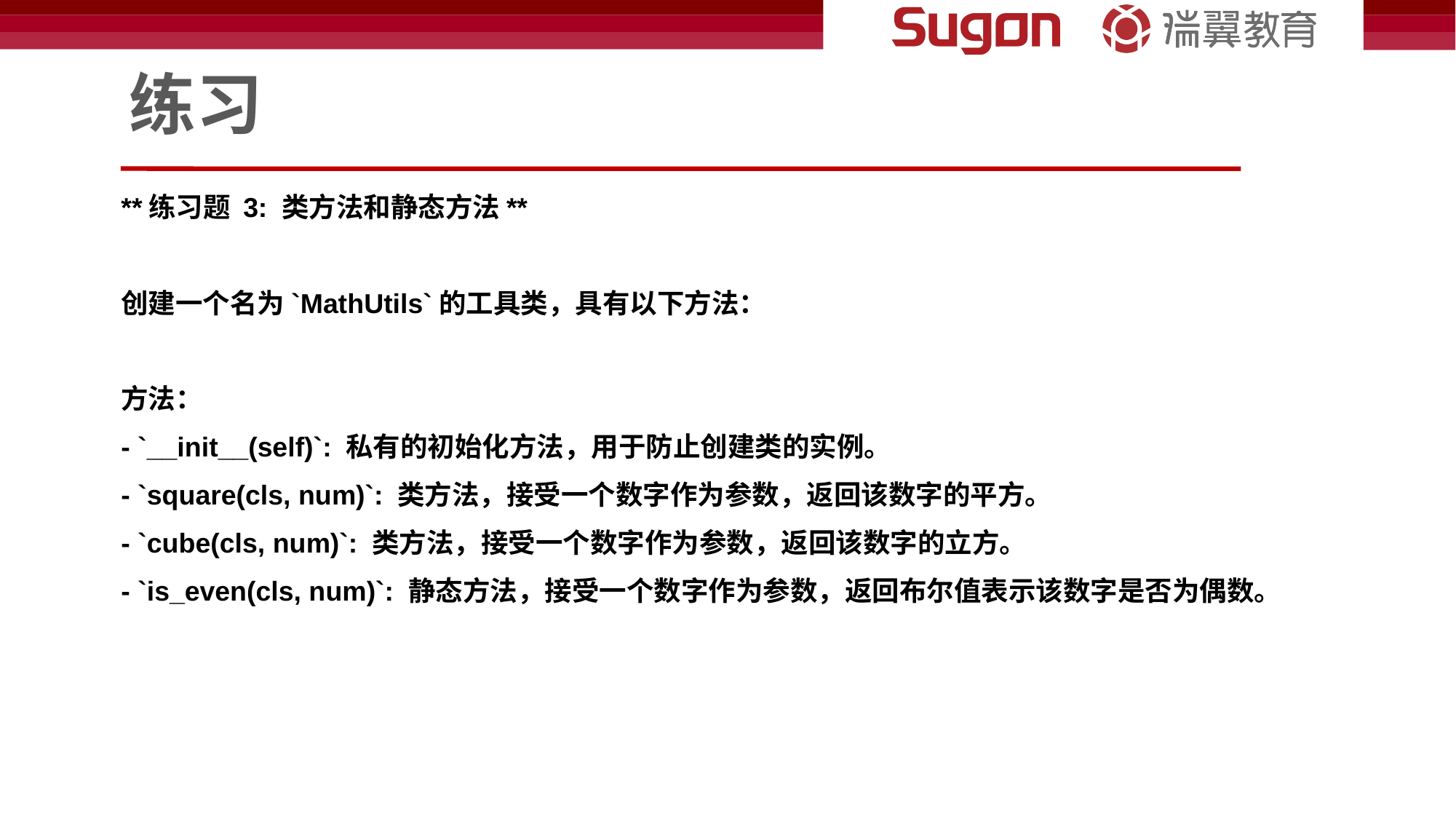

# 练习
**练习题 3: 类方法和静态方法**

创建一个名为`MathUtils`的工具类，具有以下方法：

方法：
- `__init__(self)`: 私有的初始化方法，用于防止创建类的实例。
- `square(cls, num)`: 类方法，接受一个数字作为参数，返回该数字的平方。
- `cube(cls, num)`: 类方法，接受一个数字作为参数，返回该数字的立方。
- `is_even(cls, num)`: 静态方法，接受一个数字作为参数，返回布尔值表示该数字是否为偶数。